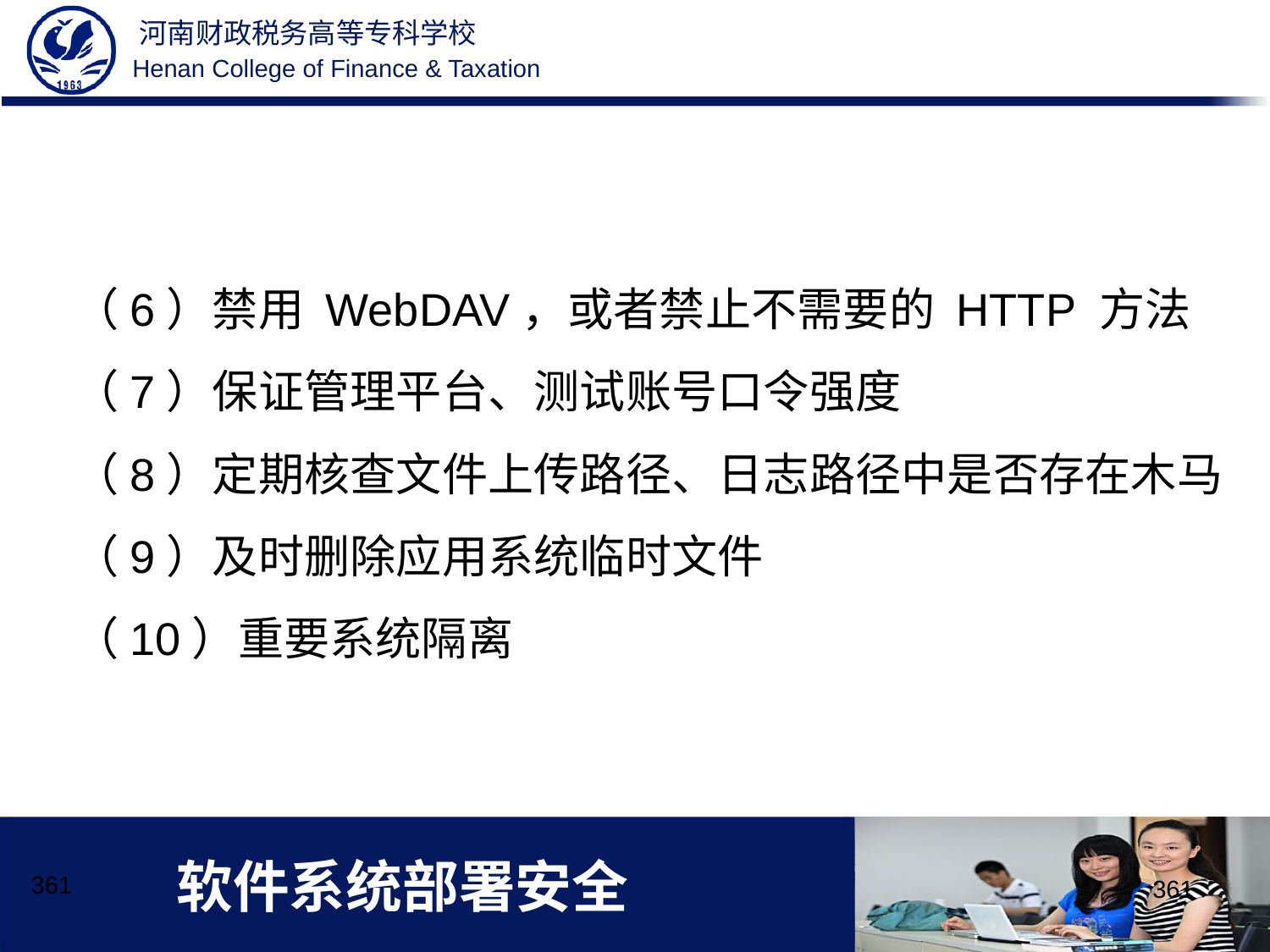

（6）禁用 WebDAV，或者禁止不需要的 HTTP 方法
（7）保证管理平台、测试账号口令强度
（8）定期核查文件上传路径、日志路径中是否存在木马
（9）及时删除应用系统临时文件
（10）重要系统隔离
# 软件系统部署安全
361
361